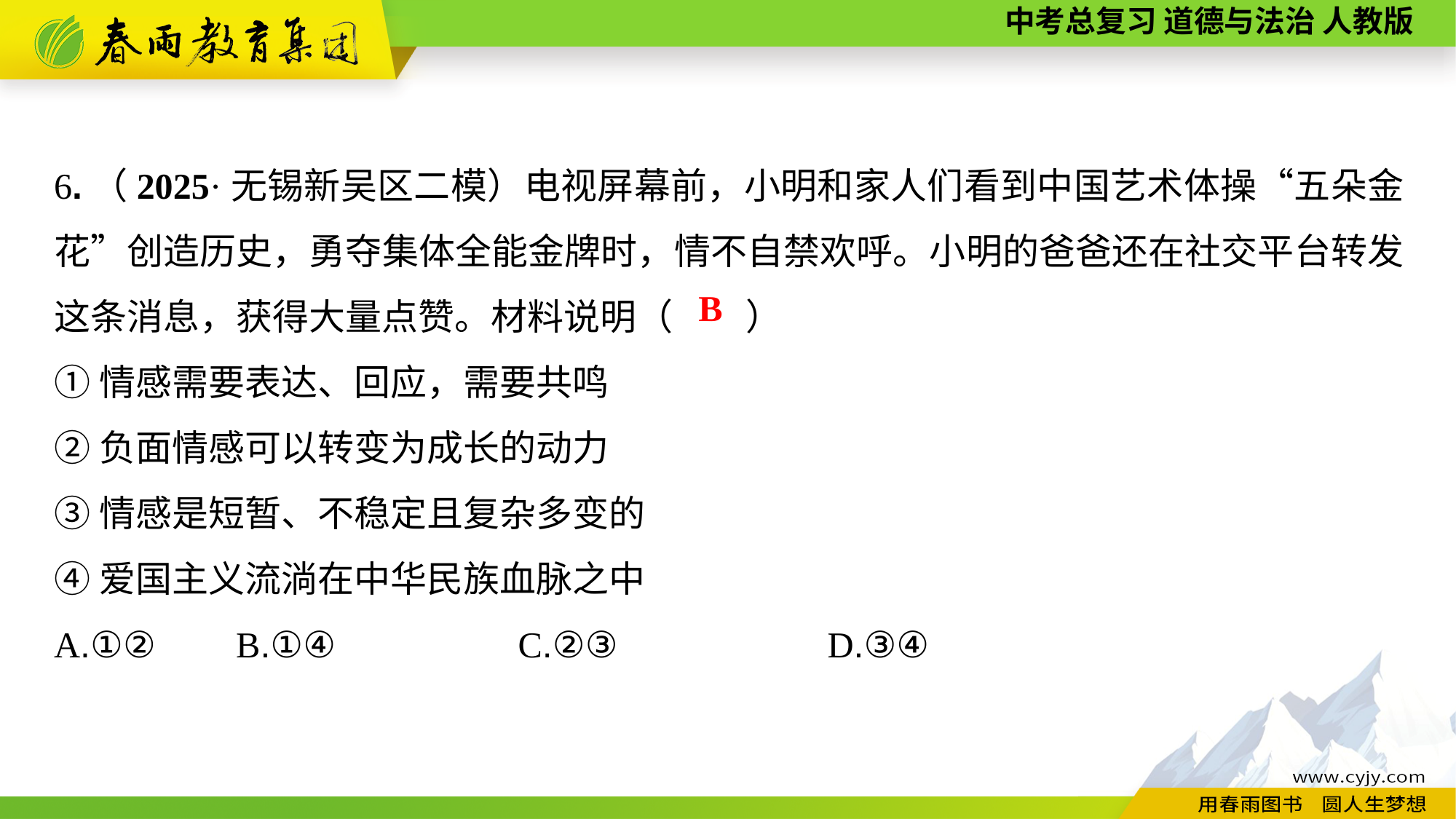

6.（2025·无锡新吴区二模）电视屏幕前，小明和家人们看到中国艺术体操“五朵金花”创造历史，勇夺集体全能金牌时，情不自禁欢呼。小明的爸爸还在社交平台转发这条消息，获得大量点赞。材料说明（　　）
①情感需要表达、回应，需要共鸣
②负面情感可以转变为成长的动力
③情感是短暂、不稳定且复杂多变的
④爱国主义流淌在中华民族血脉之中
A.①②	        B.①④	               C.②③	             D.③④
B